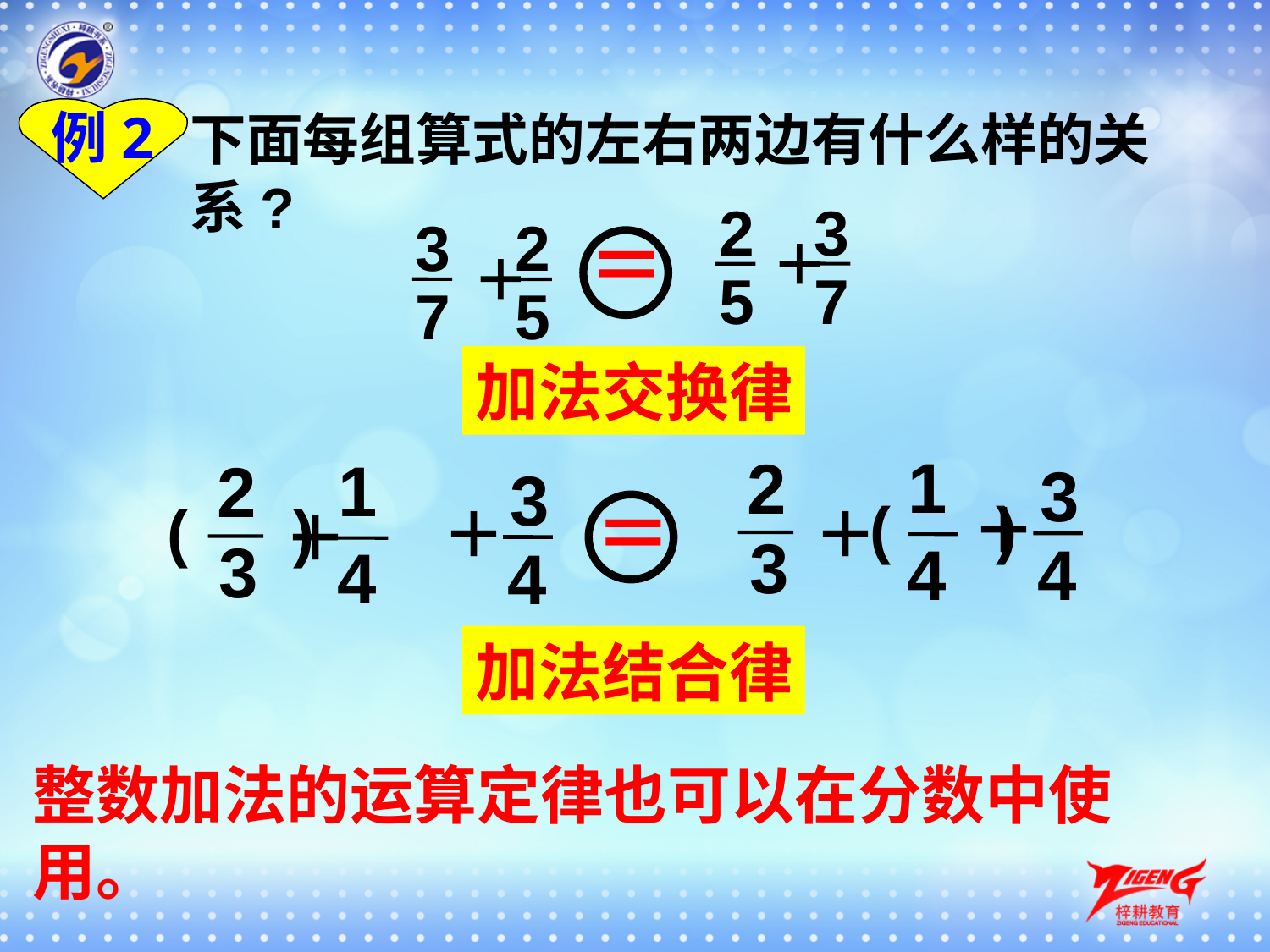

下面每组算式的左右两边有什么样的关系?
例2
3
7

2
5

3
7

2
5

＝
＋

＋
加法交换律
1
4

2
3

3
4

(      )
＋
＋
1
4

2
3

3
4

(      )
＋
＋
＝

加法结合律
整数加法的运算定律也可以在分数中使用。